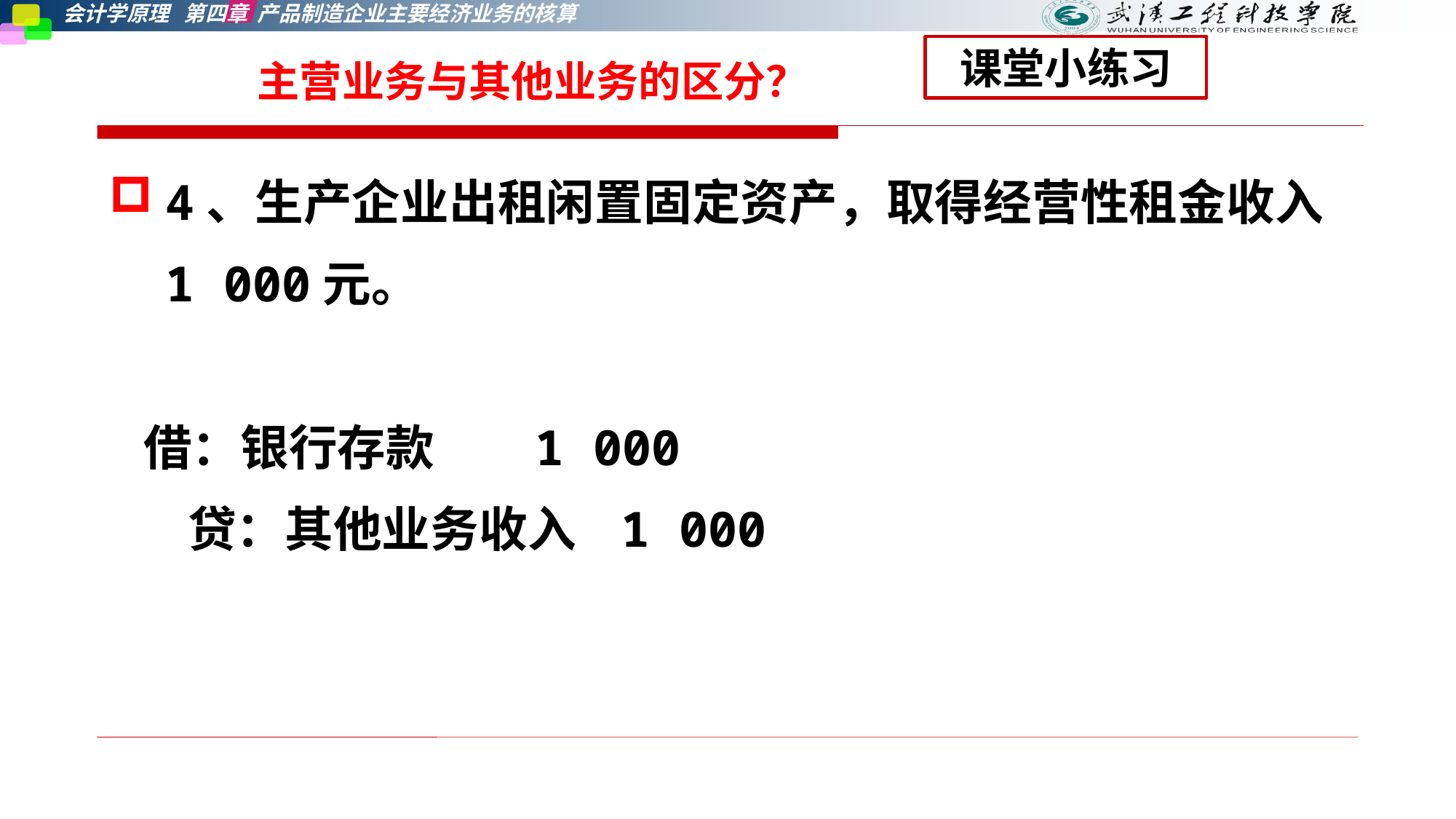

课堂小练习
# 主营业务与其他业务的区分？
4、生产企业出租闲置固定资产，取得经营性租金收入1 000元。

  借：银行存款        1 000
      贷：其他业务收入   1 000